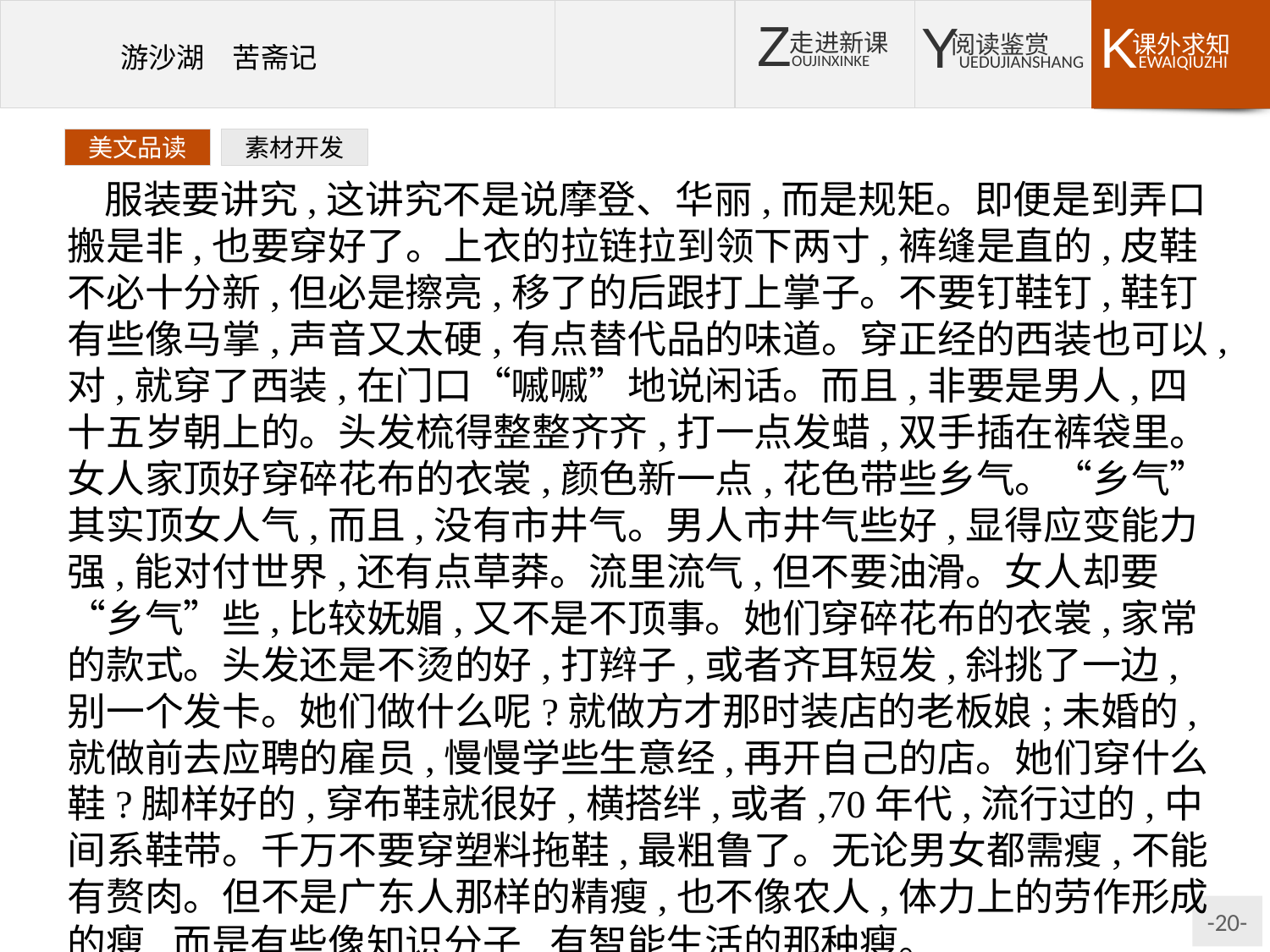

美文品读
素材开发
服装要讲究,这讲究不是说摩登、华丽,而是规矩。即便是到弄口搬是非,也要穿好了。上衣的拉链拉到领下两寸,裤缝是直的,皮鞋不必十分新,但必是擦亮,移了的后跟打上掌子。不要钉鞋钉,鞋钉有些像马掌,声音又太硬,有点替代品的味道。穿正经的西装也可以,对,就穿了西装,在门口“嘁嘁”地说闲话。而且,非要是男人,四十五岁朝上的。头发梳得整整齐齐,打一点发蜡,双手插在裤袋里。女人家顶好穿碎花布的衣裳,颜色新一点,花色带些乡气。“乡气”其实顶女人气,而且,没有市井气。男人市井气些好,显得应变能力强,能对付世界,还有点草莽。流里流气,但不要油滑。女人却要“乡气”些,比较妩媚,又不是不顶事。她们穿碎花布的衣裳,家常的款式。头发还是不烫的好,打辫子,或者齐耳短发,斜挑了一边,别一个发卡。她们做什么呢?就做方才那时装店的老板娘;未婚的,就做前去应聘的雇员,慢慢学些生意经,再开自己的店。她们穿什么鞋?脚样好的,穿布鞋就很好,横搭绊,或者,70年代,流行过的,中间系鞋带。千万不要穿塑料拖鞋,最粗鲁了。无论男女都需瘦,不能有赘肉。但不是广东人那样的精瘦,也不像农人,体力上的劳作形成的瘦,而是有些像知识分子,有智能生活的那种瘦。